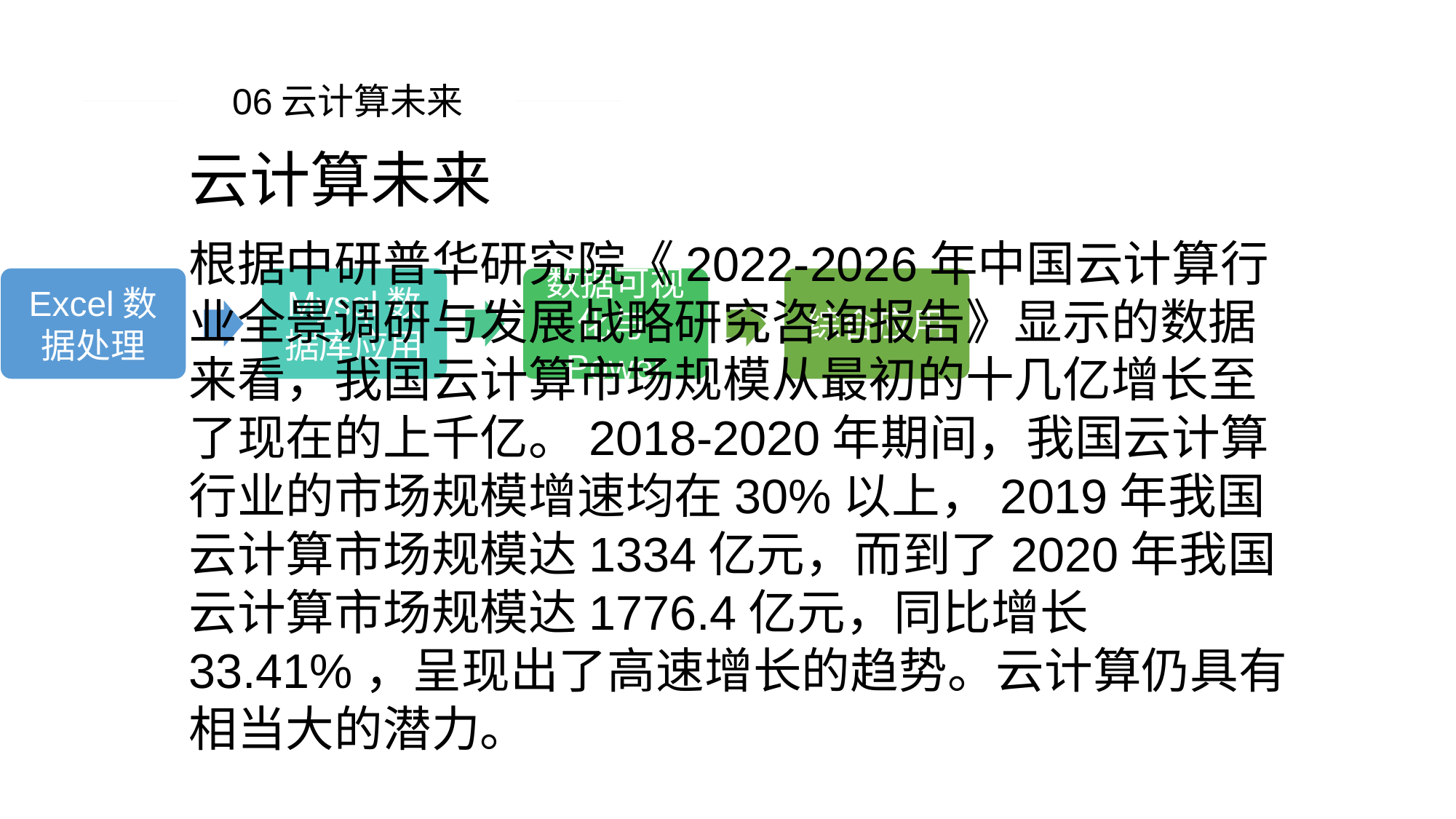

06云计算未来
Excel数据处理

Mysql数据库应用

数据可视化与Power

综合应用
云计算未来
根据中研普华研究院《2022-2026年中国云计算行业全景调研与发展战略研究咨询报告》显示的数据来看，我国云计算市场规模从最初的十几亿增长至了现在的上千亿。2018-2020年期间，我国云计算行业的市场规模增速均在30%以上，2019年我国云计算市场规模达1334亿元，而到了2020年我国云计算市场规模达1776.4亿元，同比增长33.41%，呈现出了高速增长的趋势。云计算仍具有相当大的潜力。

PPT模板 http://www.1ppt.com/moban/